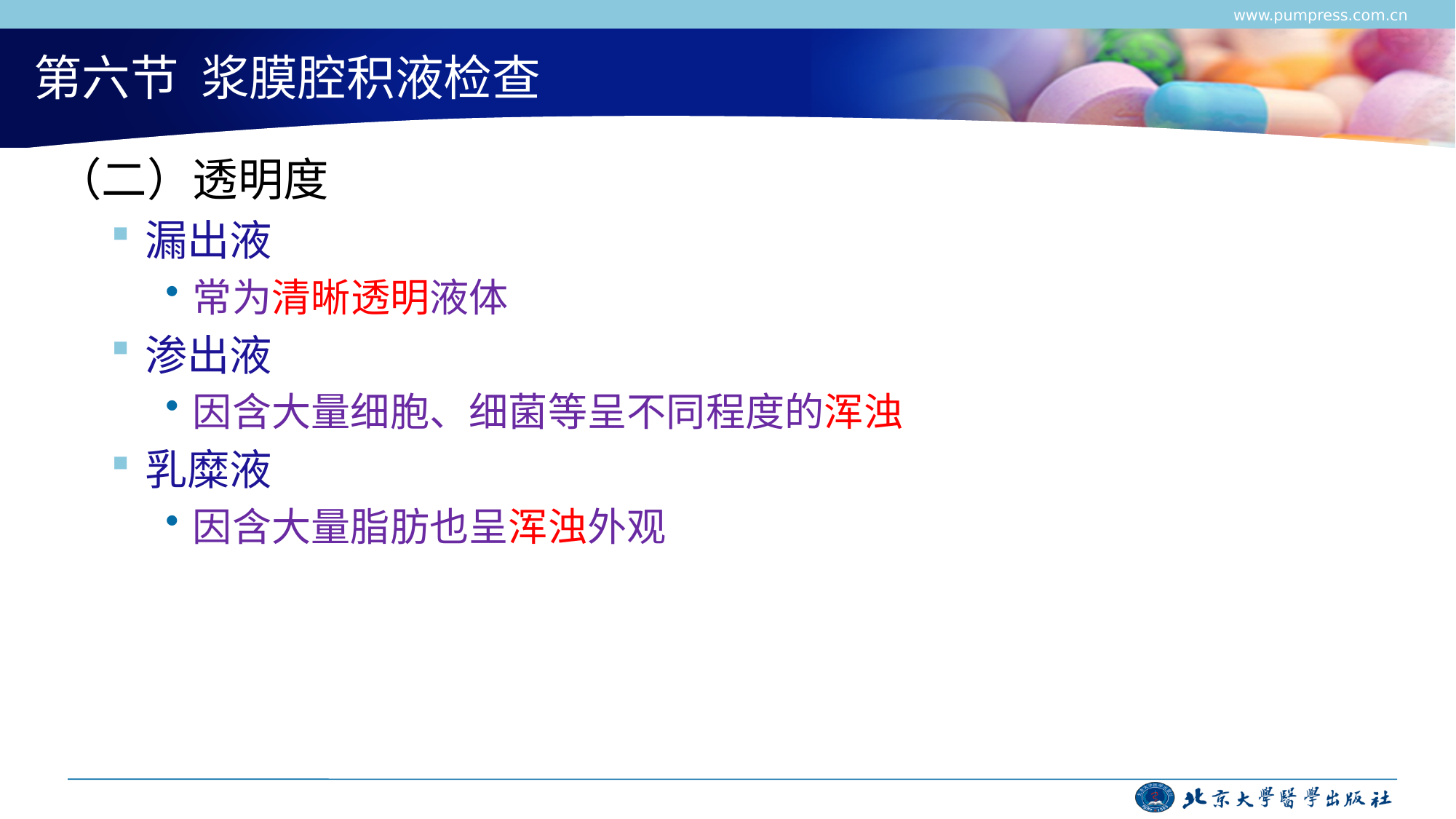

www.pumpress.com.cn
# 第六节  浆膜腔积液检查
（二）透明度
漏出液
常为清晰透明液体
渗出液
因含大量细胞、细菌等呈不同程度的浑浊
乳糜液
因含大量脂肪也呈浑浊外观